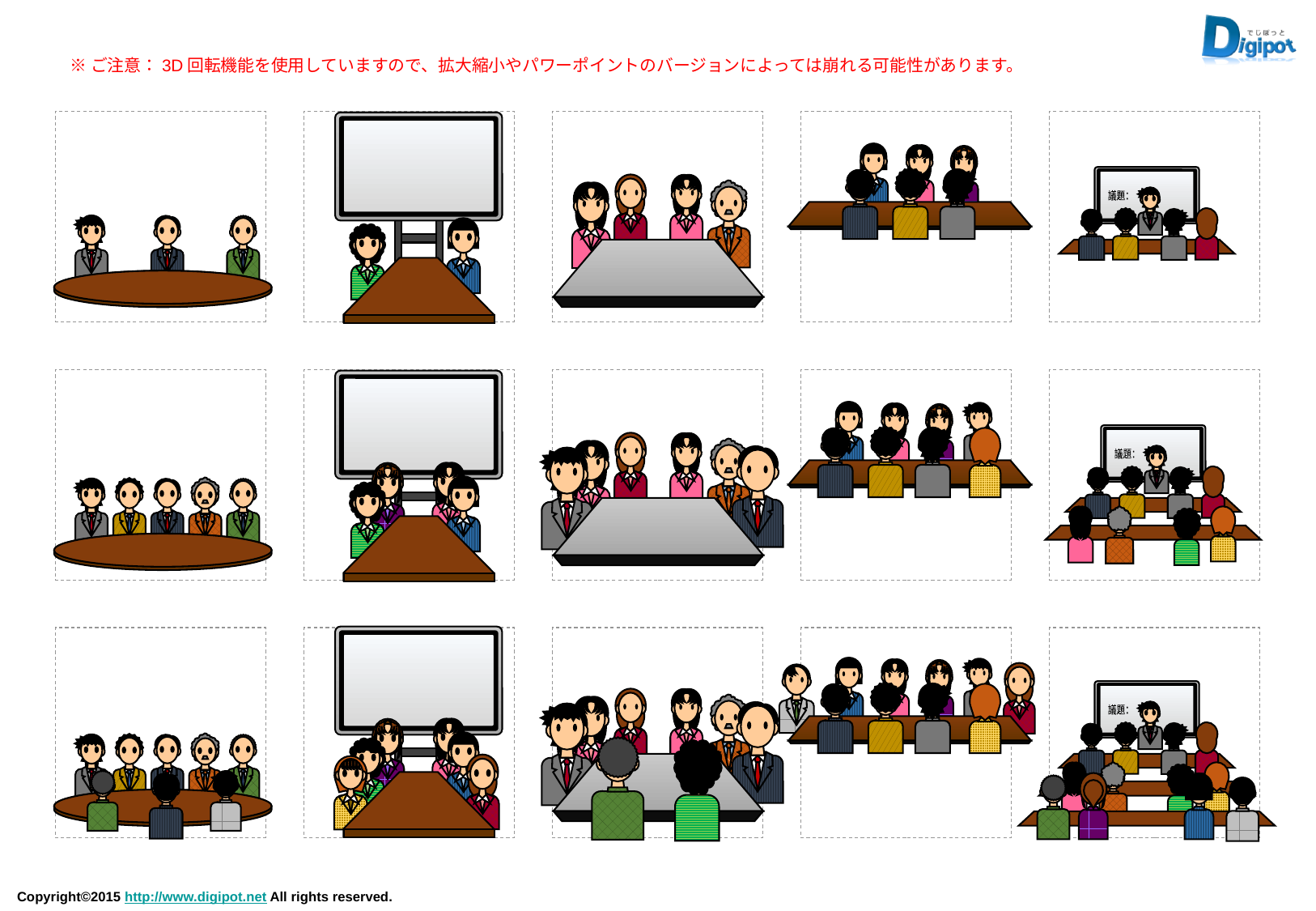

※ご注意：3D回転機能を使用していますので、拡大縮小やパワーポイントのバージョンによっては崩れる可能性があります。

議題：

議題：

議題：